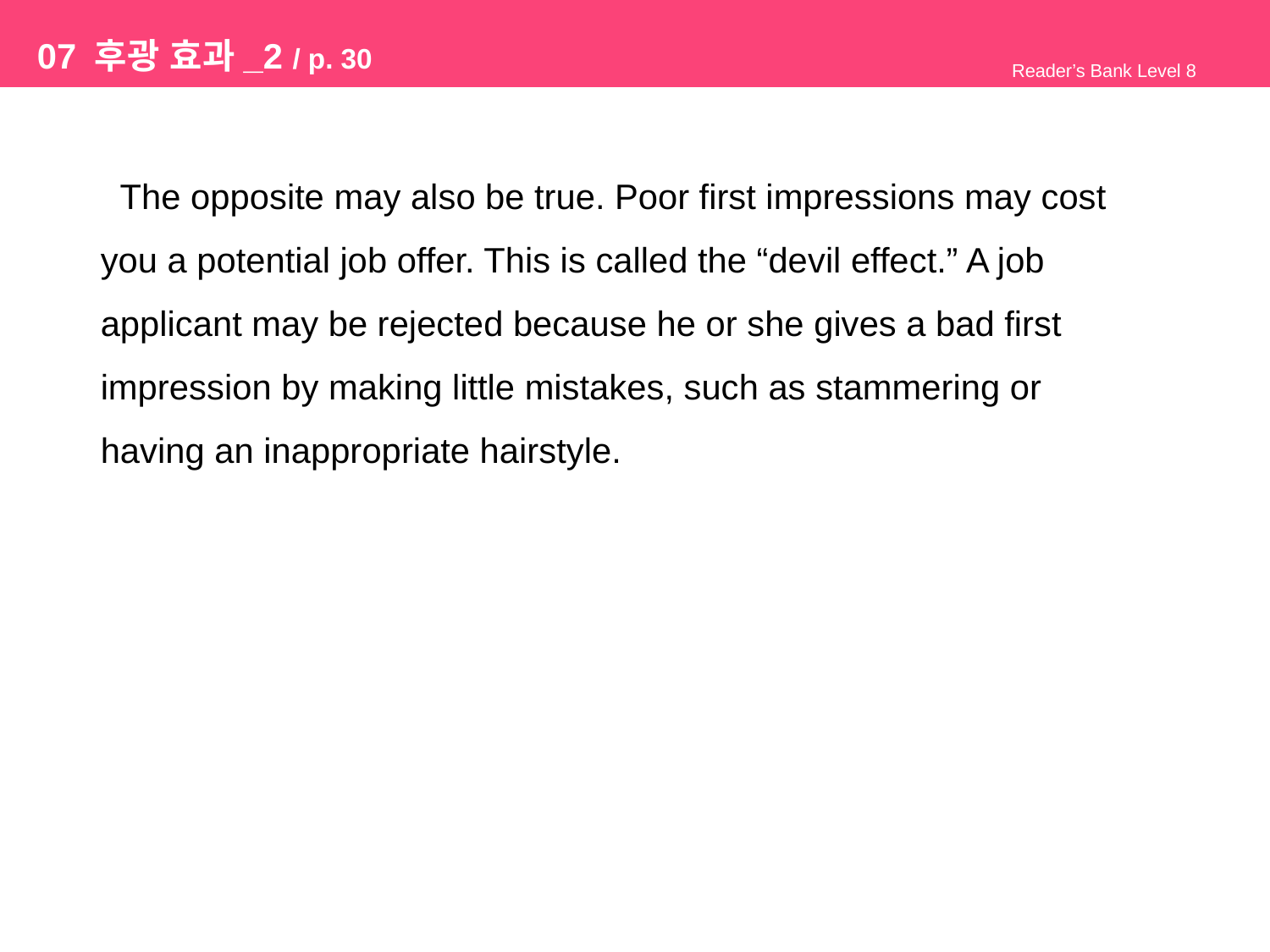

# 07 후광 효과_2 / p. 30
Reader’s Bank Level 8

  The opposite may also be true. Poor first impressions may cost
you a potential job offer. This is called the “devil effect.” A job
applicant may be rejected because he or she gives a bad first
impression by making little mistakes, such as stammering or
having an inappropriate hairstyle.